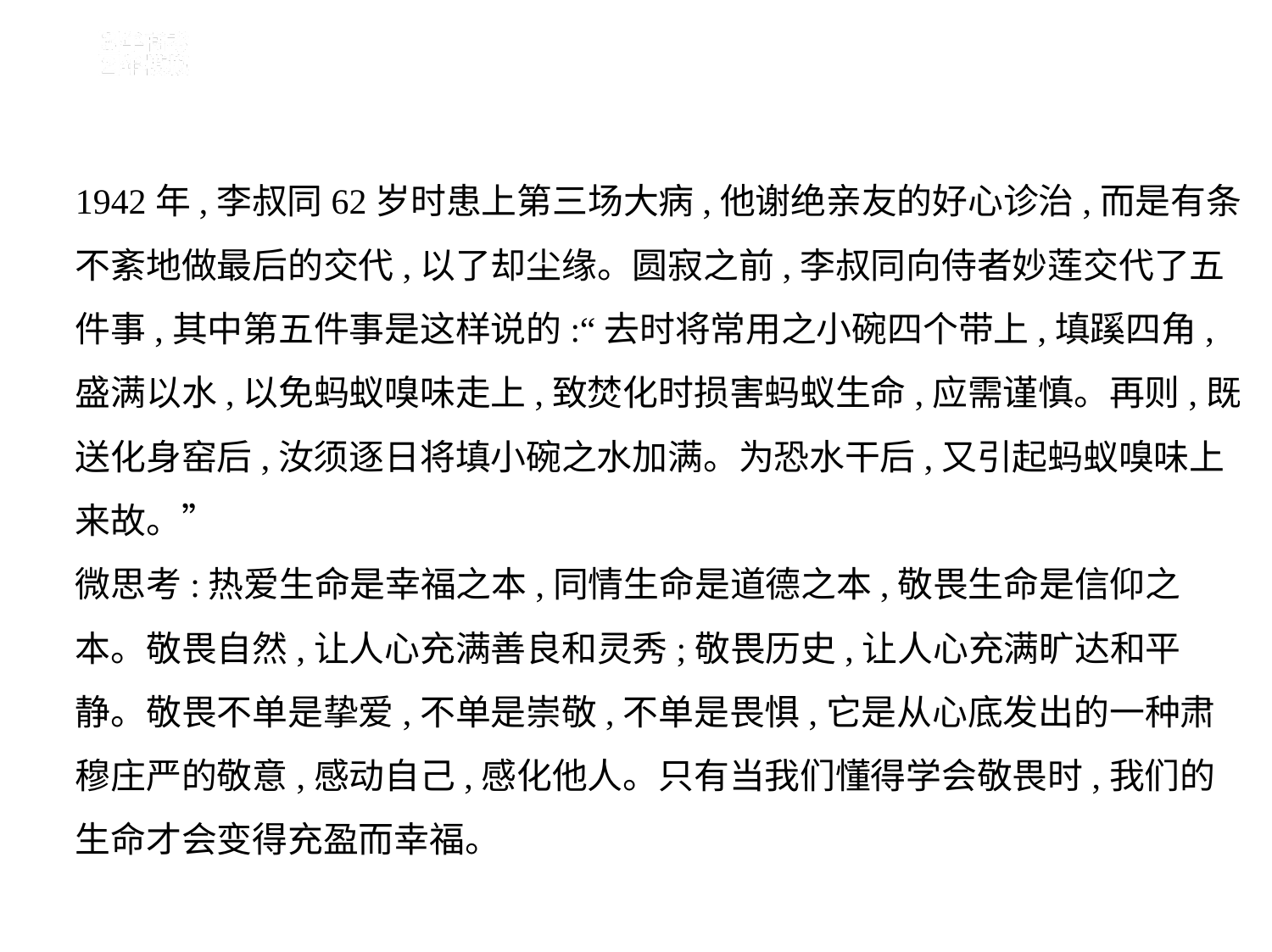

1942年,李叔同62岁时患上第三场大病,他谢绝亲友的好心诊治,而是有条
不紊地做最后的交代,以了却尘缘。圆寂之前,李叔同向侍者妙莲交代了五
件事,其中第五件事是这样说的:“去时将常用之小碗四个带上,填蹊四角,
盛满以水,以免蚂蚁嗅味走上,致焚化时损害蚂蚁生命,应需谨慎。再则,既
送化身窑后,汝须逐日将填小碗之水加满。为恐水干后,又引起蚂蚁嗅味上
来故。”
微思考:热爱生命是幸福之本,同情生命是道德之本,敬畏生命是信仰之
本。敬畏自然,让人心充满善良和灵秀;敬畏历史,让人心充满旷达和平
静。敬畏不单是挚爱,不单是崇敬,不单是畏惧,它是从心底发出的一种肃
穆庄严的敬意,感动自己,感化他人。只有当我们懂得学会敬畏时,我们的
生命才会变得充盈而幸福。